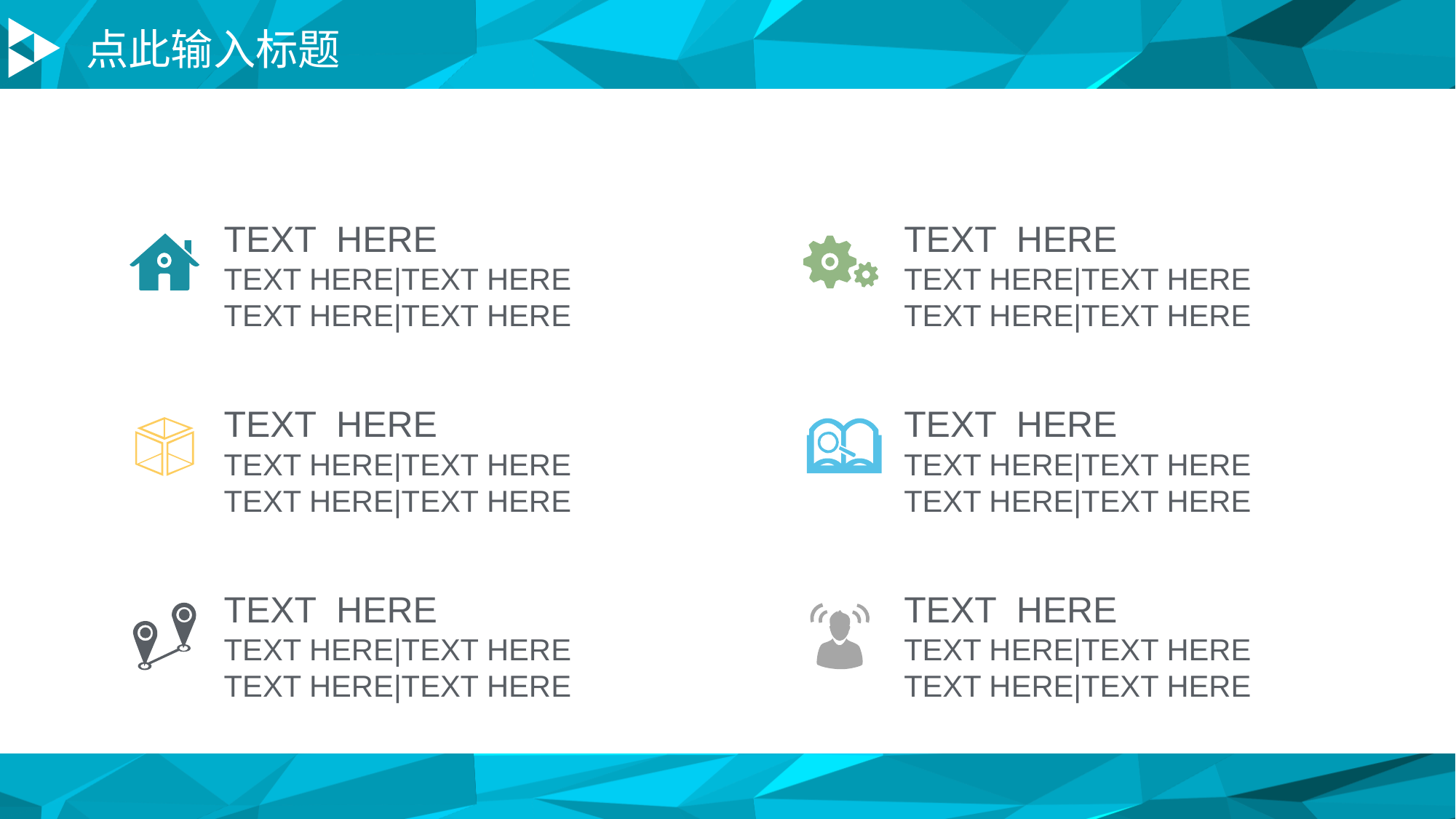

点此输入标题
TEXT  HERE
TEXT HERE|TEXT HERE
TEXT HERE|TEXT HERE
TEXT  HERE
TEXT HERE|TEXT HERE
TEXT HERE|TEXT HERE

TEXT  HERE
TEXT HERE|TEXT HERE
TEXT HERE|TEXT HERE
TEXT  HERE
TEXT HERE|TEXT HERE
TEXT HERE|TEXT HERE

TEXT  HERE
TEXT HERE|TEXT HERE
TEXT HERE|TEXT HERE
TEXT  HERE
TEXT HERE|TEXT HERE
TEXT HERE|TEXT HERE